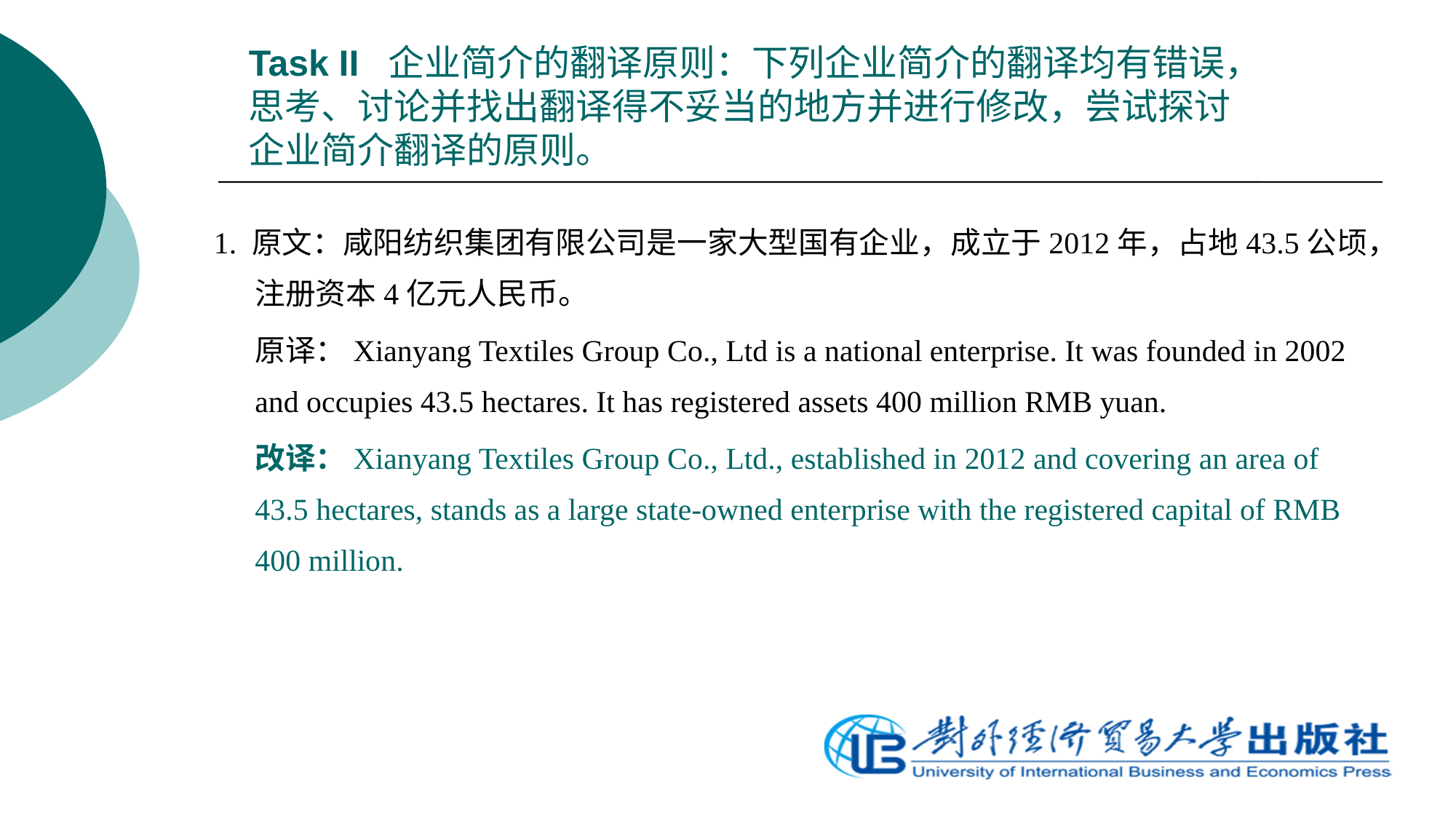

# Task II  企业简介的翻译原则：下列企业简介的翻译均有错误，思考、讨论并找出翻译得不妥当的地方并进行修改，尝试探讨企业简介翻译的原则。
1. 原文：咸阳纺织集团有限公司是一家大型国有企业，成立于2012年，占地43.5公顷，注册资本4亿元人民币。
	原译：Xianyang Textiles Group Co., Ltd is a national enterprise. It was founded in 2002 and occupies 43.5 hectares. It has registered assets 400 million RMB yuan.
	改译：Xianyang Textiles Group Co., Ltd., established in 2012 and covering an area of 43.5 hectares, stands as a large state-owned enterprise with the registered capital of RMB 400 million.